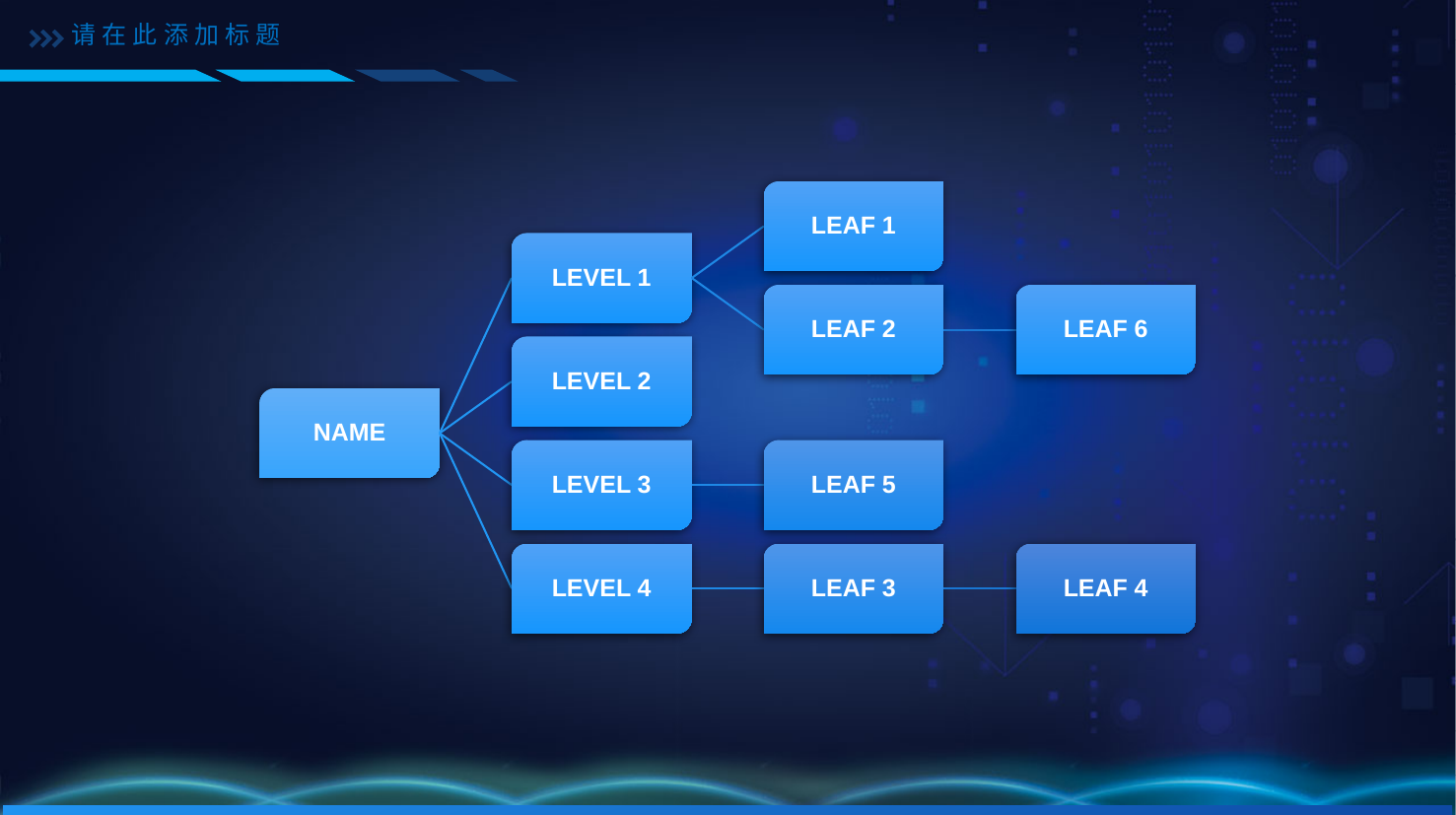

请在此添加标题

NAME

LEVEL 1

LEAF 1

LEAF 2

LEAF 6

LEVEL 2

LEVEL 3

LEAF 5

LEVEL 4

LEAF 3

LEAF 4